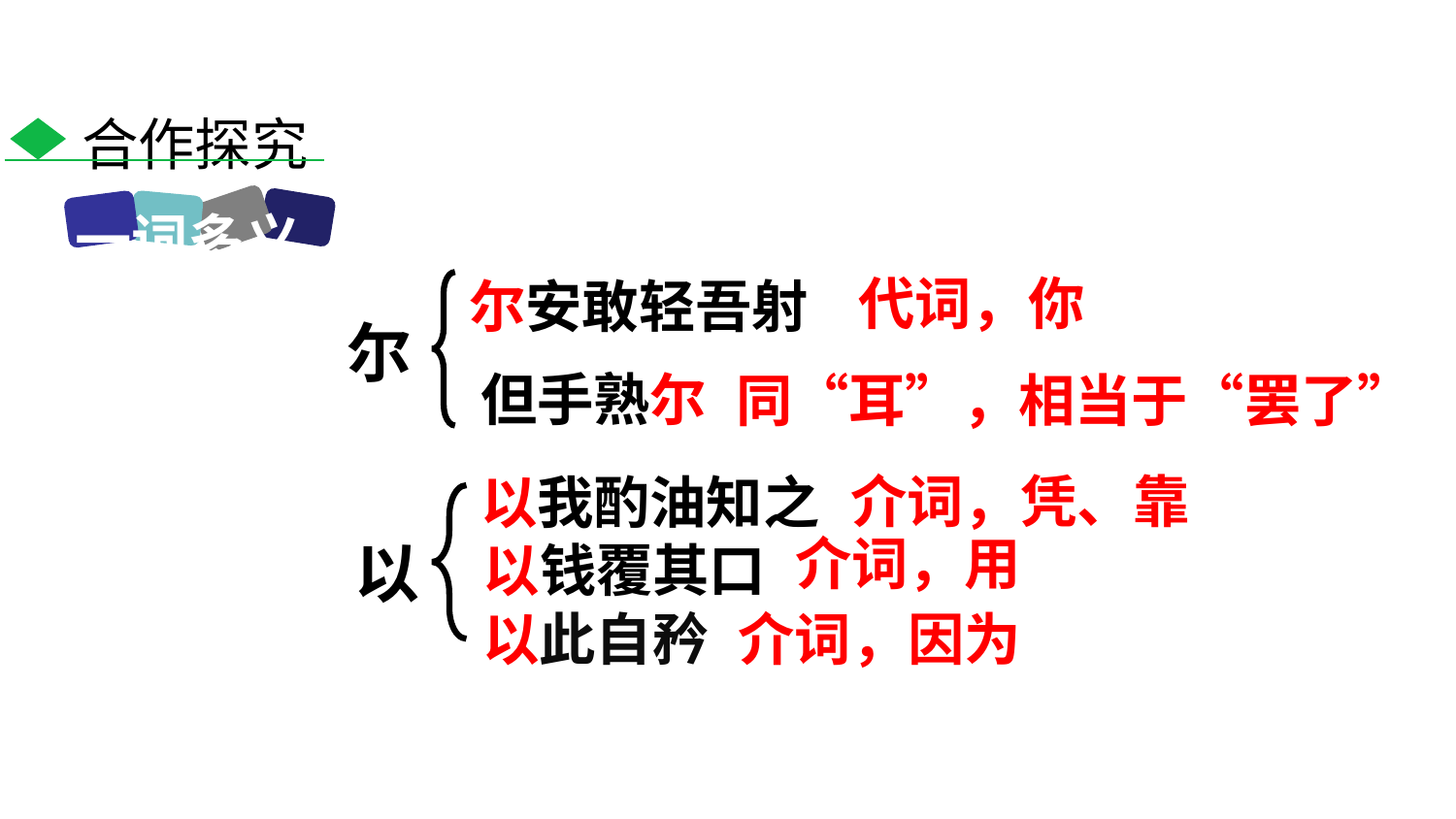

合作探究

一词多义

代词，你
尔安敢轻吾射

尔
但手熟尔
同“耳”，相当于“罢了”
介词，凭、靠
以我酌油知之

介词，用
以钱覆其口
以
以此自矜
介词，因为